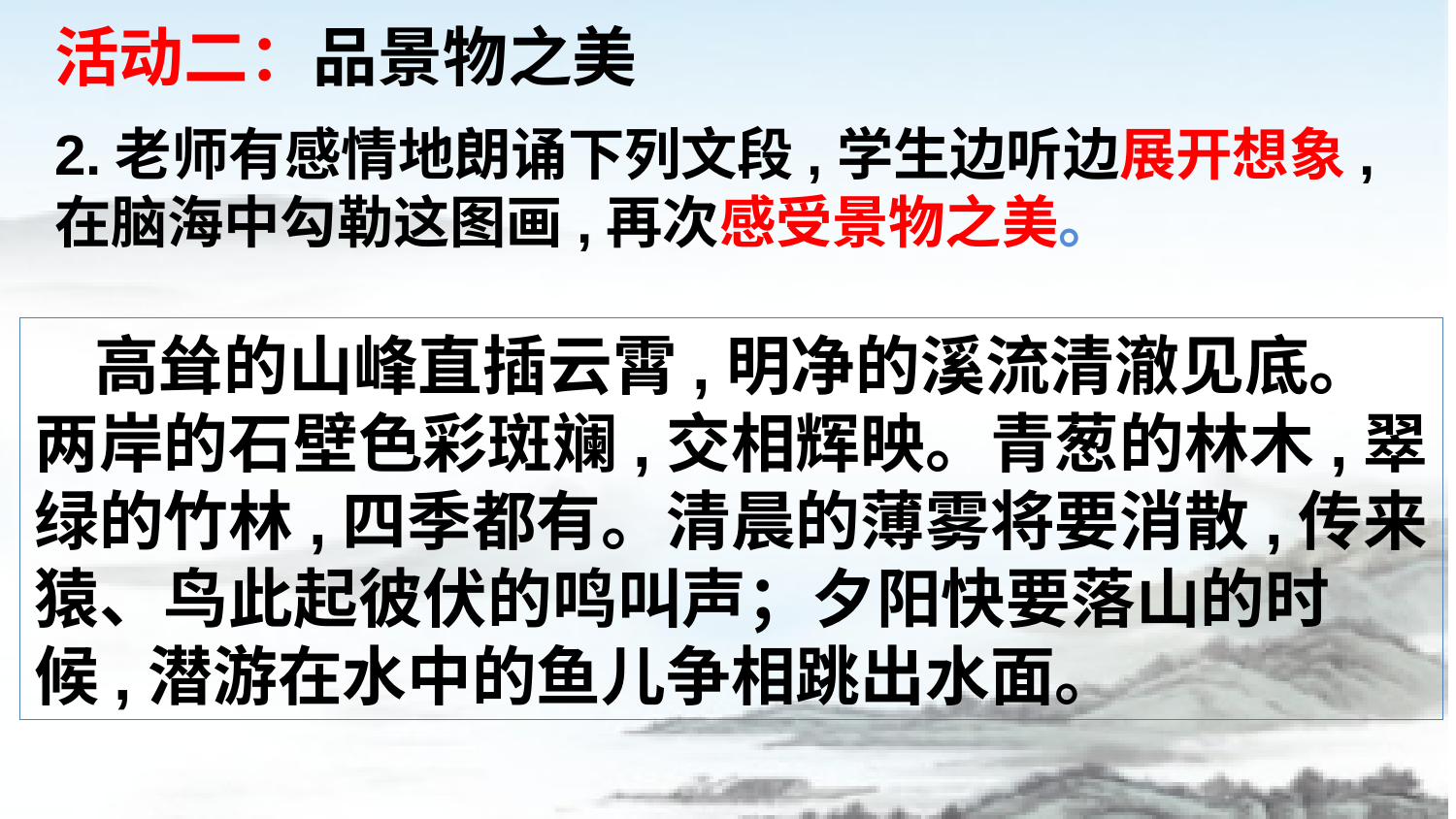

活动二：品景物之美
2.老师有感情地朗诵下列文段,学生边听边展开想象,在脑海中勾勒这图画,再次感受景物之美。
   高耸的山峰直插云霄,明净的溪流清澈见底。两岸的石壁色彩斑斓,交相辉映。青葱的林木,翠绿的竹林,四季都有。清晨的薄雾将要消散,传来猿、鸟此起彼伏的鸣叫声；夕阳快要落山的时候,潜游在水中的鱼儿争相跳出水面。